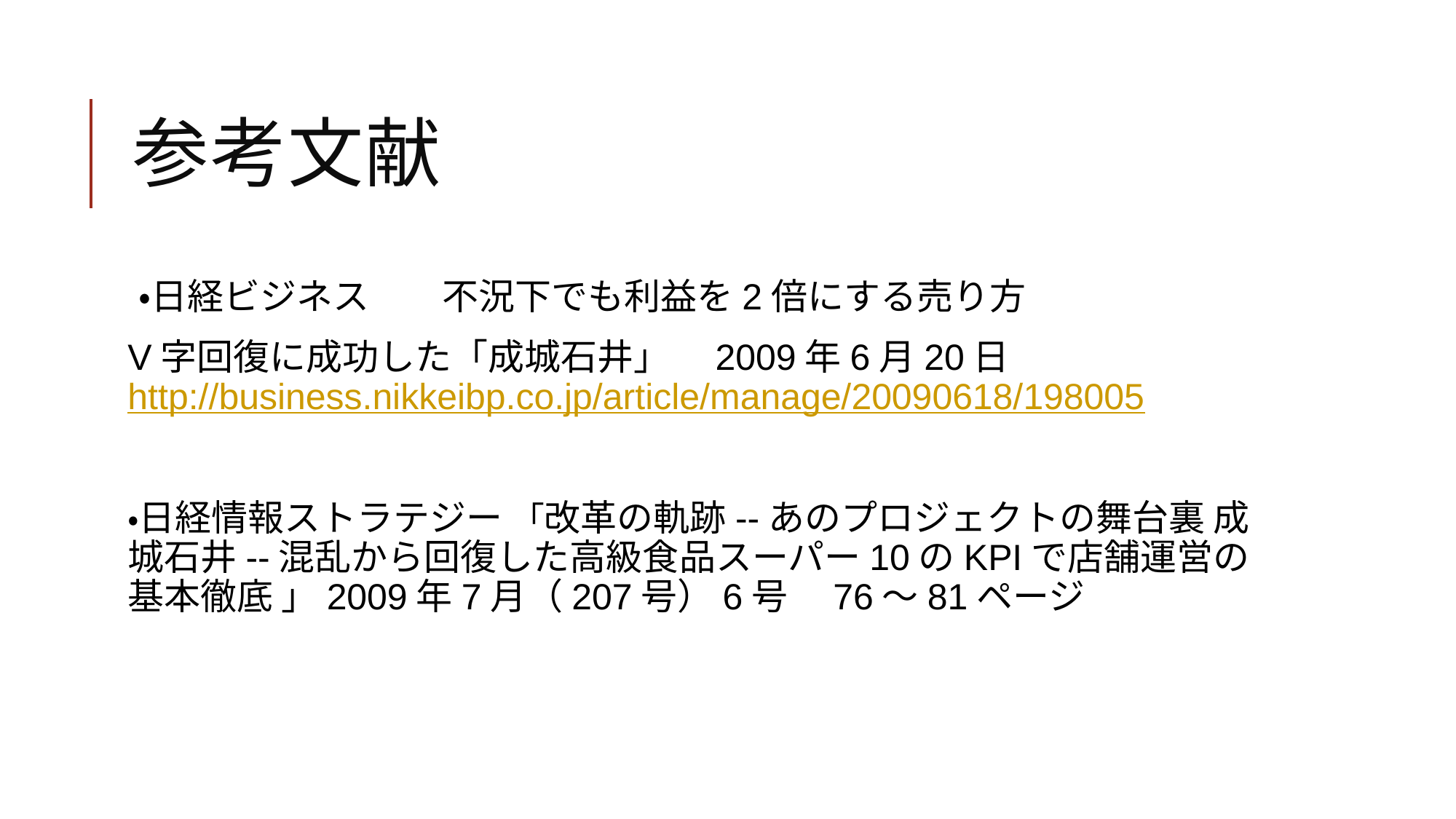

# 参考文献
・日経ビジネス　　不況下でも利益を2倍にする売り方
V字回復に成功した「成城石井」　2009年6月20日http://business.nikkeibp.co.jp/article/manage/20090618/198005

・日経情報ストラテジー 「改革の軌跡--あのプロジェクトの舞台裏 成城石井--混乱から回復した高級食品スーパー10のKPIで店舗運営の基本徹底 」2009年7月（207号）6号　76～81ページ